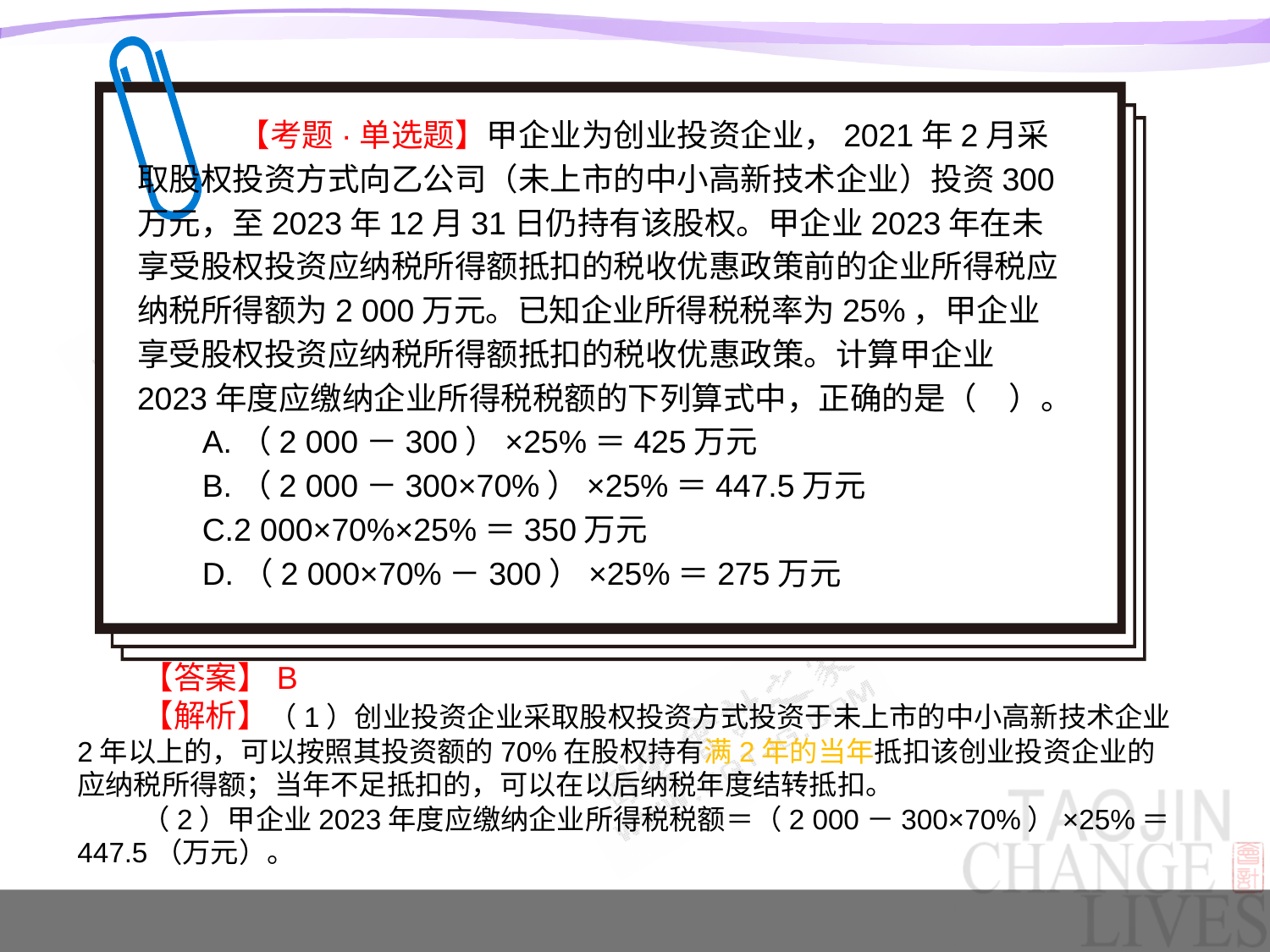

【考题·单选题】甲企业为创业投资企业，2021年2月采取股权投资方式向乙公司（未上市的中小高新技术企业）投资300万元，至2023年12月31日仍持有该股权。甲企业2023年在未享受股权投资应纳税所得额抵扣的税收优惠政策前的企业所得税应纳税所得额为2 000万元。已知企业所得税税率为25%，甲企业享受股权投资应纳税所得额抵扣的税收优惠政策。计算甲企业2023年度应缴纳企业所得税税额的下列算式中，正确的是（　）。
A.（2 000－300）×25%＝425万元
B.（2 000－300×70%）×25%＝447.5万元
C.2 000×70%×25%＝350万元
D.（2 000×70%－300）×25%＝275万元

【答案】B
【解析】（1）创业投资企业采取股权投资方式投资于未上市的中小高新技术企业2年以上的，可以按照其投资额的70%在股权持有满2年的当年抵扣该创业投资企业的应纳税所得额；当年不足抵扣的，可以在以后纳税年度结转抵扣。
（2）甲企业2023年度应缴纳企业所得税税额＝（2 000－300×70%）×25%＝447.5（万元）。